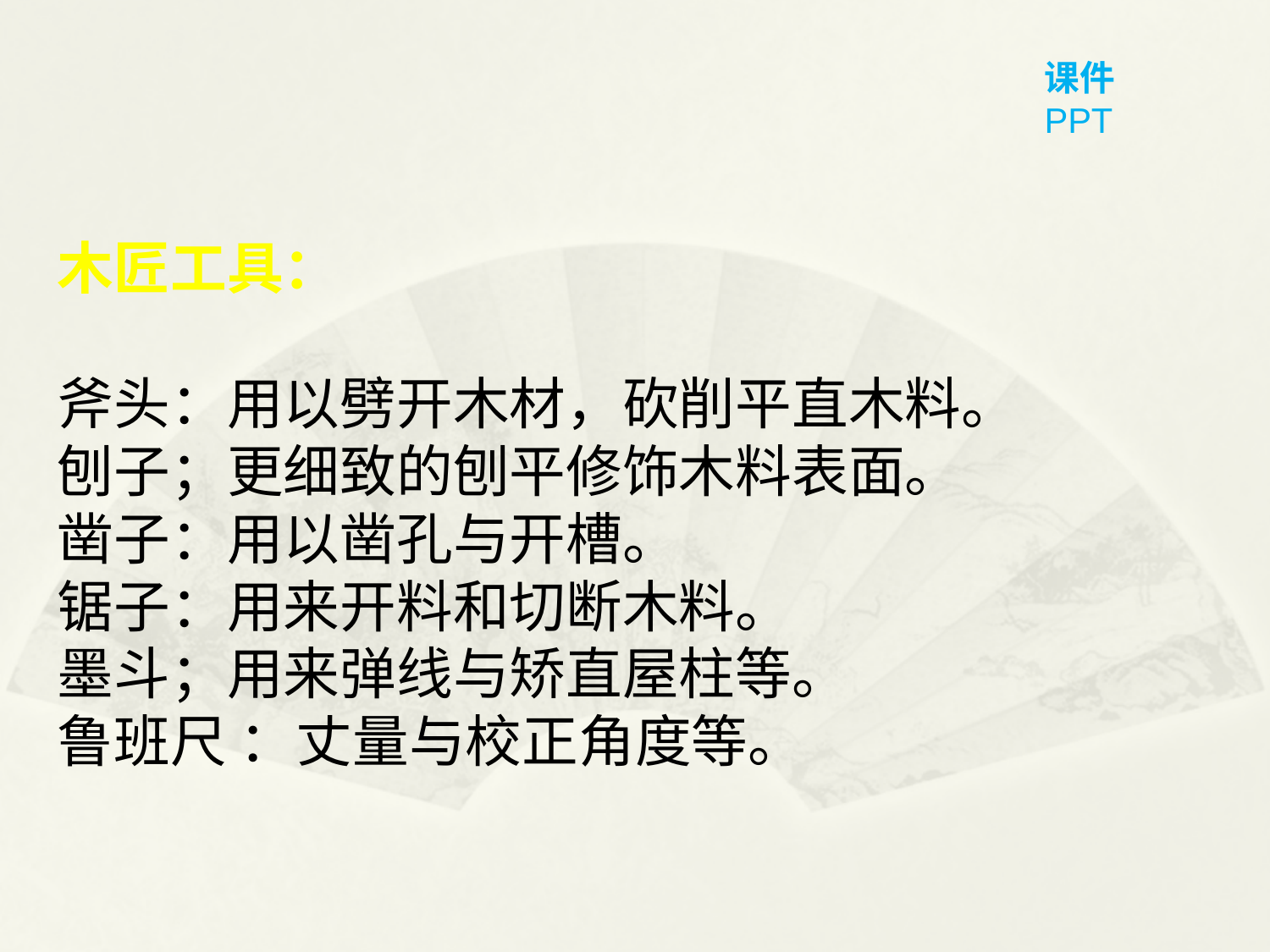

课件PPT
木匠工具：

斧头：用以劈开木材，砍削平直木料。
刨子；更细致的刨平修饰木料表面。
凿子：用以凿孔与开槽。
锯子：用来开料和切断木料。
墨斗；用来弹线与矫直屋柱等。
鲁班尺 ：丈量与校正角度等。